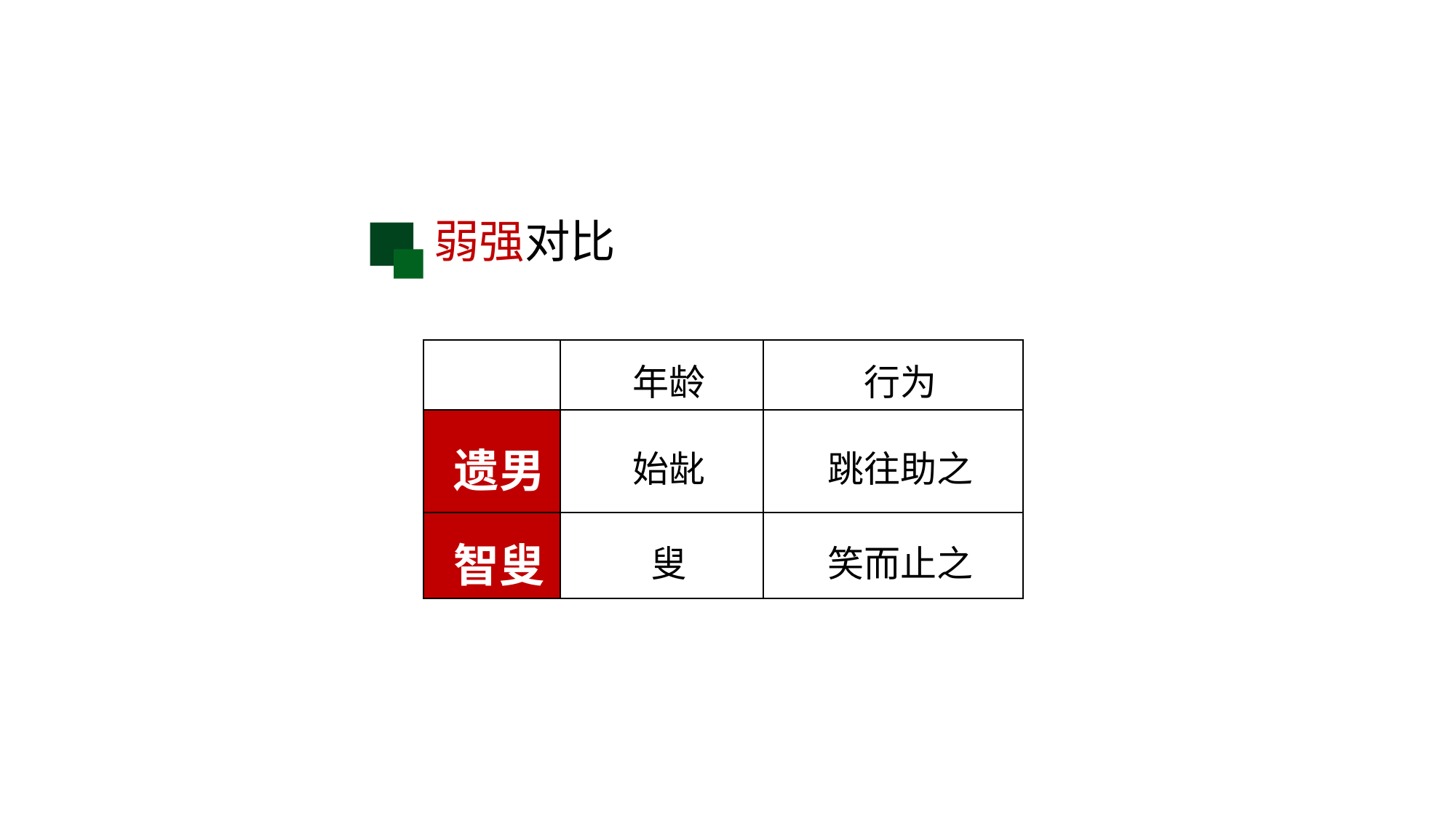

弱强对比

|  | 年龄 | 行为 |
| --- | --- | --- |
| 遗男 | 始龀 | 跳往助之 |
| 智叟 | 叟 | 笑而止之 |